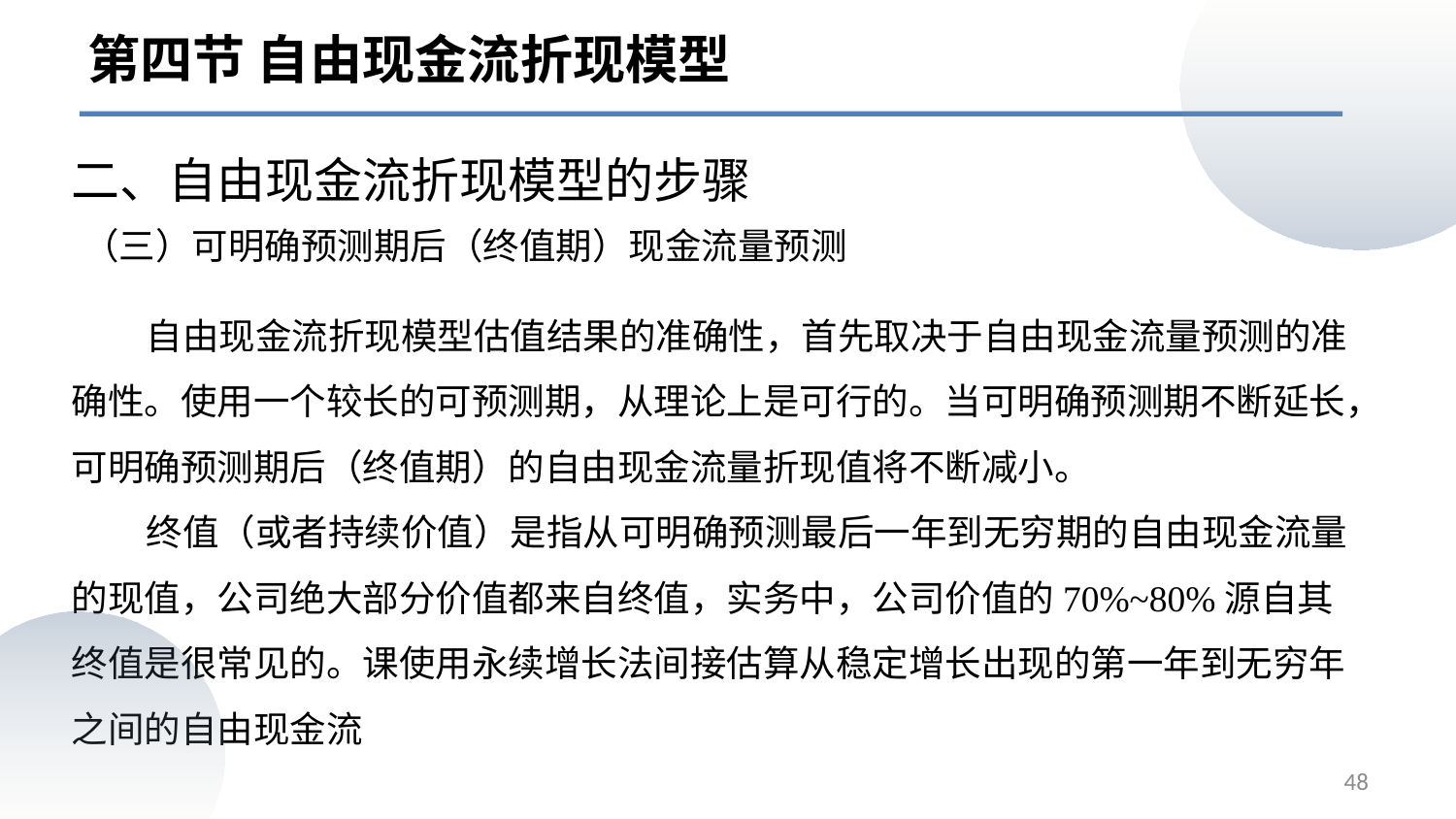

第四节 自由现金流折现模型
二、自由现金流折现模型的步骤
（三）可明确预测期后（终值期）现金流量预测
        自由现金流折现模型估值结果的准确性，首先取决于自由现金流量预测的准确性。使用一个较长的可预测期，从理论上是可行的。当可明确预测期不断延长，可明确预测期后（终值期）的自由现金流量折现值将不断减小。
        终值（或者持续价值）是指从可明确预测最后一年到无穷期的自由现金流量的现值，公司绝大部分价值都来自终值，实务中，公司价值的70%~80%源自其终值是很常见的。课使用永续增长法间接估算从稳定增长出现的第一年到无穷年之间的自由现金流

48